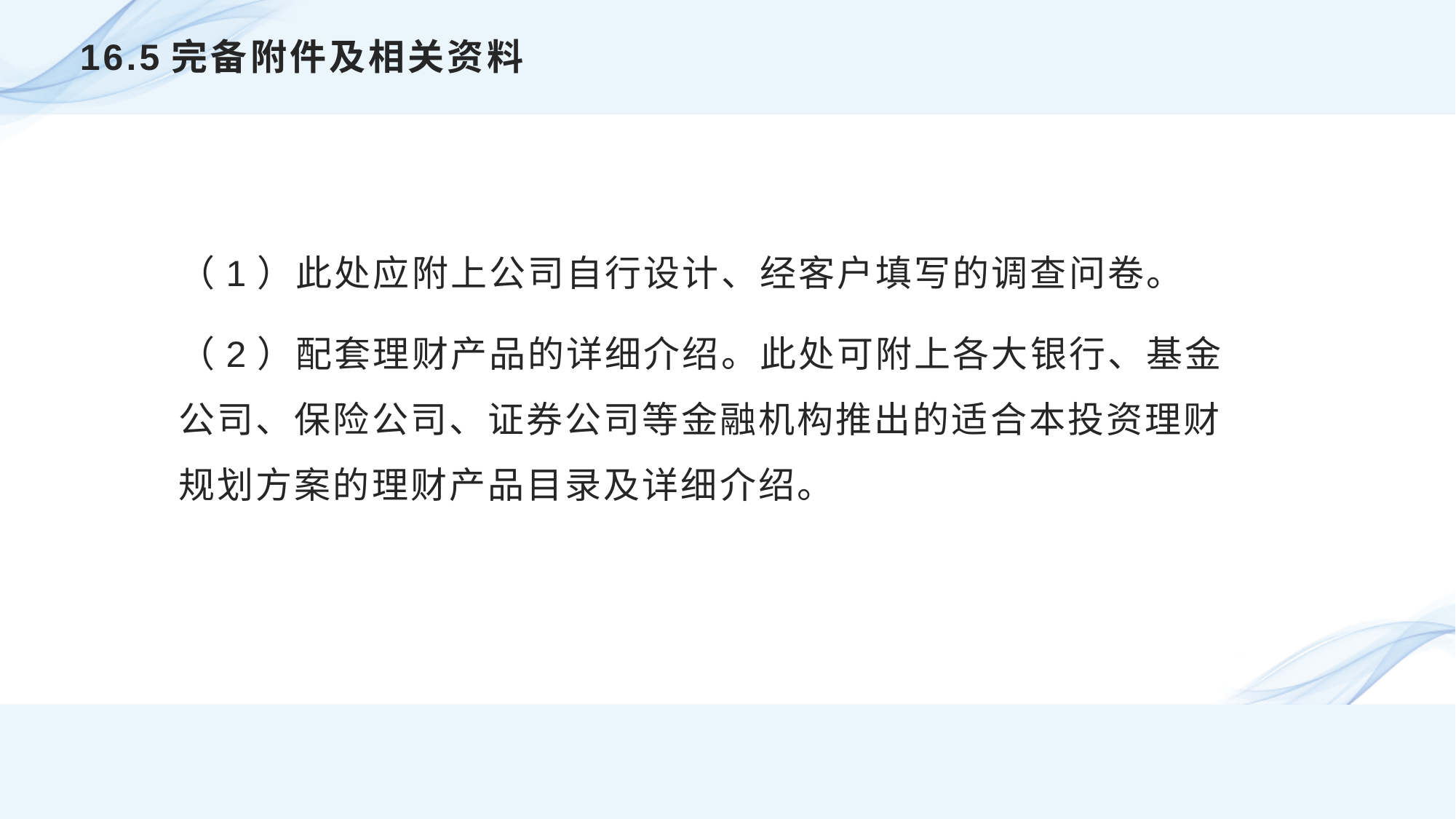

16.5完备附件及相关资料
（1）此处应附上公司自行设计、经客户填写的调查问卷。
（2）配套理财产品的详细介绍。此处可附上各大银行、基金公司、保险公司、证券公司等金融机构推出的适合本投资理财规划方案的理财产品目录及详细介绍。